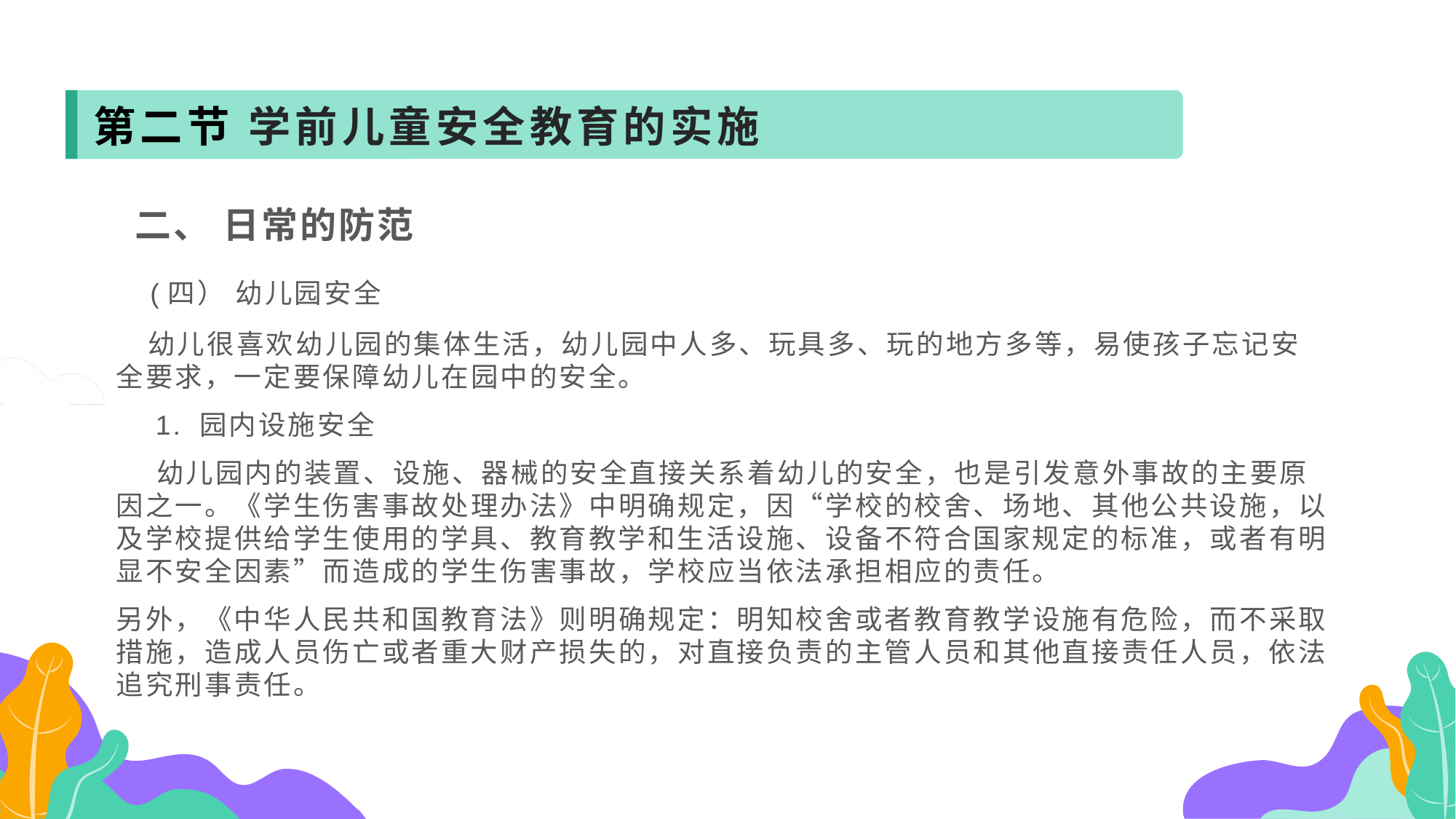

第二节 学前儿童安全教育的实施
 二、 日常的防范
   (四） 幼儿园安全
   幼儿很喜欢幼儿园的集体生活，幼儿园中人多、玩具多、玩的地方多等，易使孩子忘记安全要求，一定要保障幼儿在园中的安全。
    1. 园内设施安全
    幼儿园内的装置、设施、器械的安全直接关系着幼儿的安全，也是引发意外事故的主要原因之一。《学生伤害事故处理办法》中明确规定，因“学校的校舍、场地、其他公共设施，以及学校提供给学生使用的学具、教育教学和生活设施、设备不符合国家规定的标准，或者有明显不安全因素”而造成的学生伤害事故，学校应当依法承担相应的责任。
另外，《中华人民共和国教育法》则明确规定：明知校舍或者教育教学设施有危险，而不采取措施，造成人员伤亡或者重大财产损失的，对直接负责的主管人员和其他直接责任人员，依法追究刑事责任。